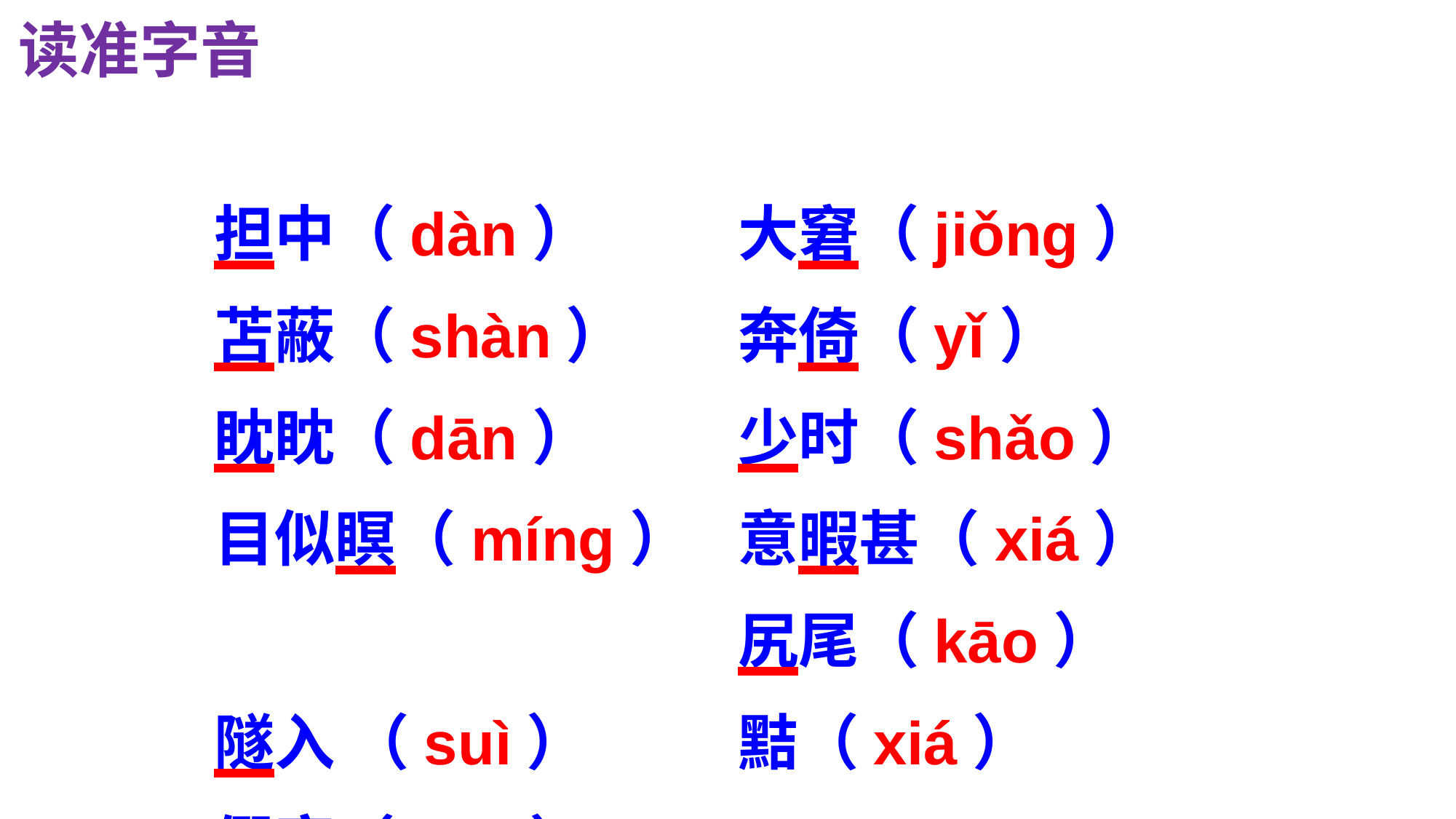

读准字音

担中（dàn）
苫蔽（shàn）
眈眈（dān）
目似瞑（míng）
隧入 （suì）
假寐（mèi）
大窘（jiǒng）
奔倚（yǐ）
少时（shǎo）
意暇甚（xiá）
尻尾（kāo）
黠（xiá）
读一读.写一写